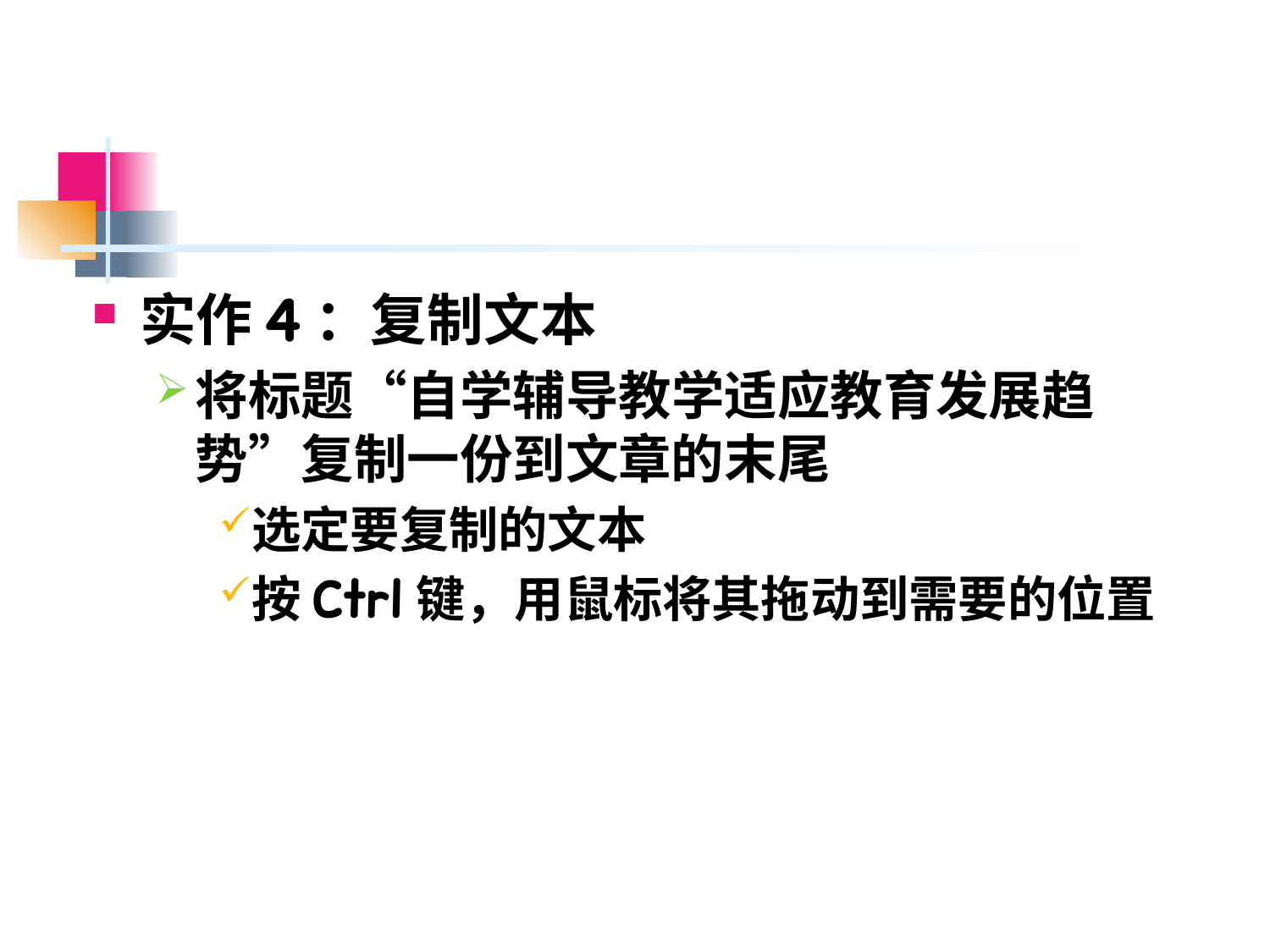

#
实作4：复制文本
将标题“自学辅导教学适应教育发展趋势”复制一份到文章的末尾
选定要复制的文本
按Ctrl键，用鼠标将其拖动到需要的位置